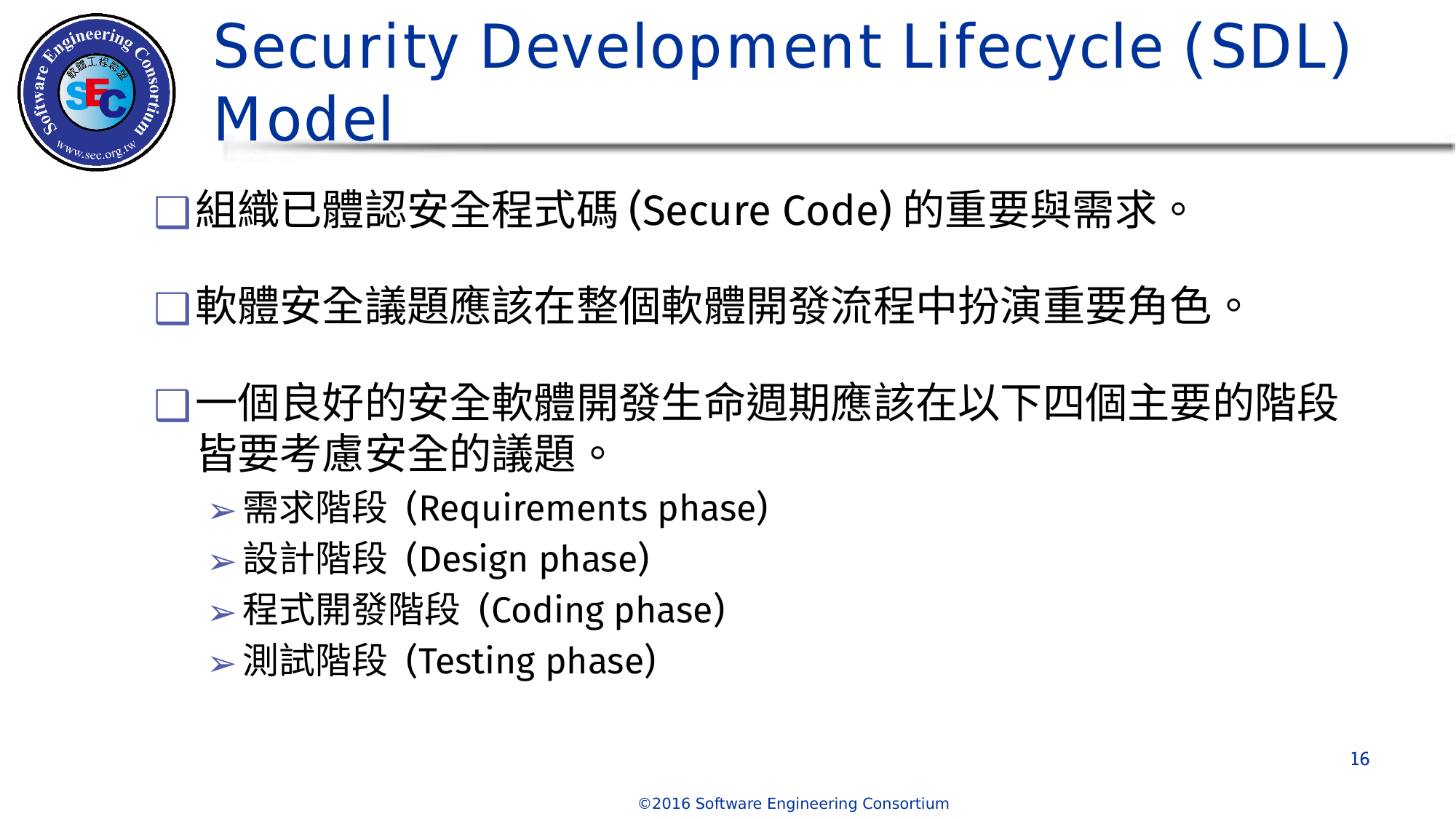

# Security Development Lifecycle (SDL) Model
組織已體認安全程式碼(Secure Code)的重要與需求。
軟體安全議題應該在整個軟體開發流程中扮演重要角色。
一個良好的安全軟體開發生命週期應該在以下四個主要的階段皆要考慮安全的議題。
需求階段 (Requirements phase)
設計階段 (Design phase)
程式開發階段 (Coding phase)
測試階段 (Testing phase)

16